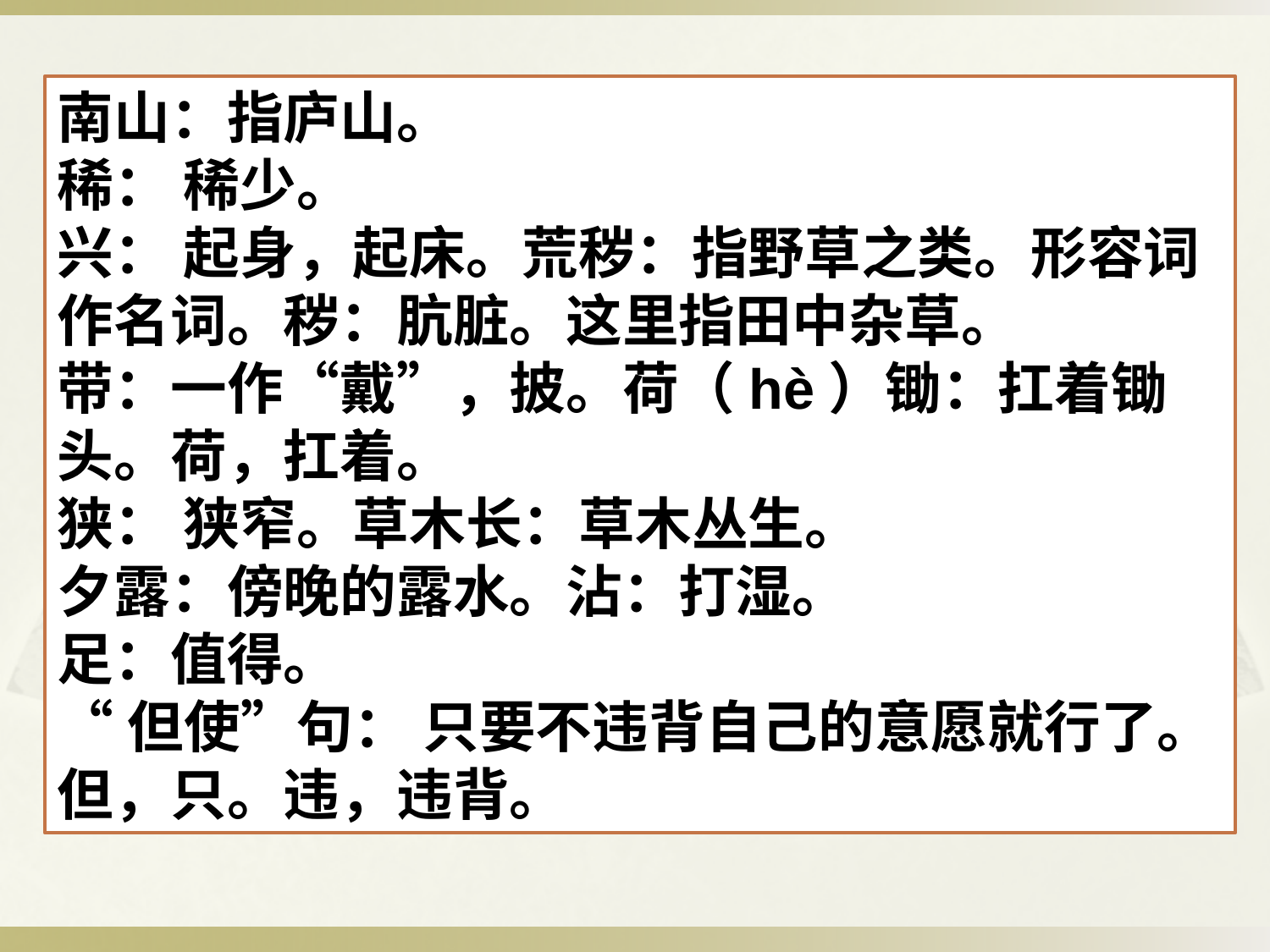

南山：指庐山。
稀： 稀少。
兴： 起身，起床。荒秽：指野草之类。形容词作名词。秽：肮脏。这里指田中杂草。
带：一作“戴”，披。荷（hè）锄：扛着锄头。荷，扛着。
狭： 狭窄。草木长：草木丛生。
夕露：傍晚的露水。沾：打湿。
足：值得。
“但使”句： 只要不违背自己的意愿就行了。但，只。违，违背。